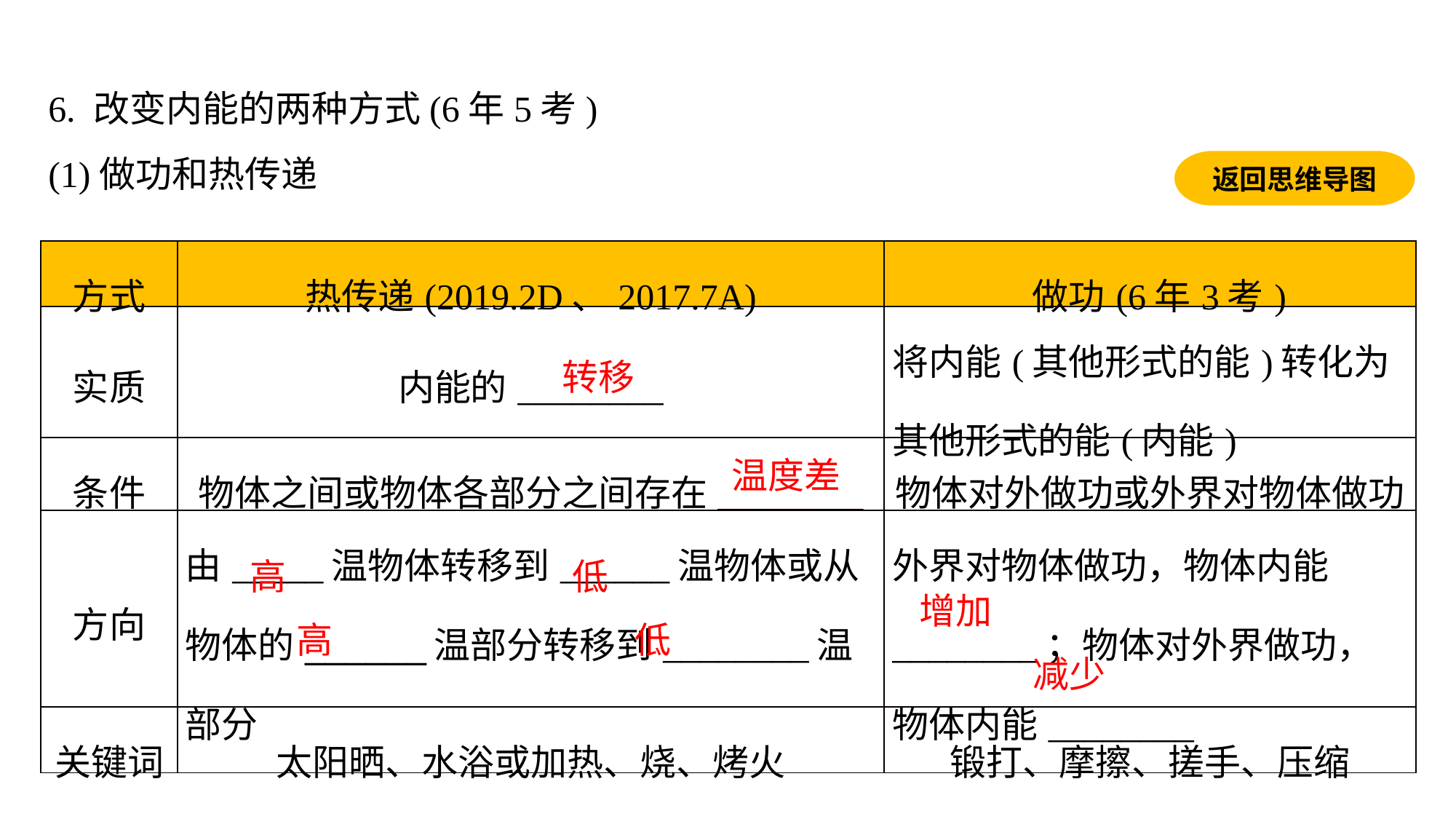

6. 改变内能的两种方式(6年5考)(1)做功和热传递
返回思维导图
| 方式 | 热传递(2019.2D、2017.7A) | 做功(6年3考) |
| --- | --- | --- |
| 实质 | 内能的\_\_\_\_\_\_\_\_ | 将内能(其他形式的能)转化为其他形式的能(内能) |
| 条件 | 物体之间或物体各部分之间存在\_\_\_\_\_\_\_\_ | 物体对外做功或外界对物体做功 |
| 方向 | 由\_\_\_\_\_温物体转移到\_\_\_\_\_\_温物体或从物体的\_\_\_\_\_\_温部分转移到\_\_\_\_\_\_\_\_温部分 | 外界对物体做功，物体内能\_\_\_\_\_\_\_\_；物体对外界做功，物体内能\_\_\_\_\_\_\_\_ |
| 关键词 | 太阳晒、水浴或加热、烧、烤火 | 锻打、摩擦、搓手、压缩 |
转移
温度差
高
低
增加
高
低
减少